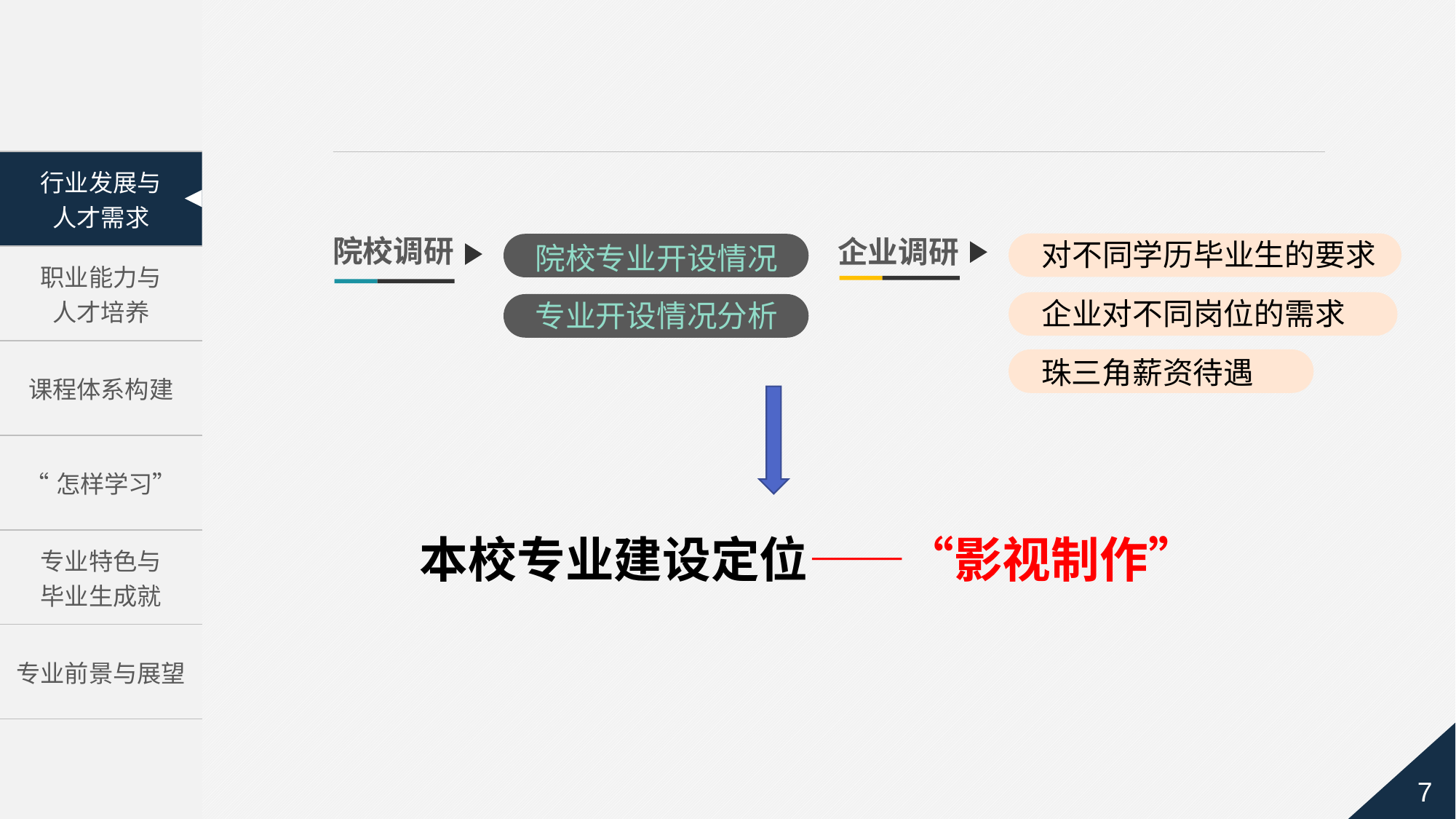

院校调研
企业调研
对不同学历毕业生的要求

院校专业开设情况

企业对不同岗位的需求
专业开设情况分析

珠三角薪资待遇

本校专业建设定位——“影视制作”